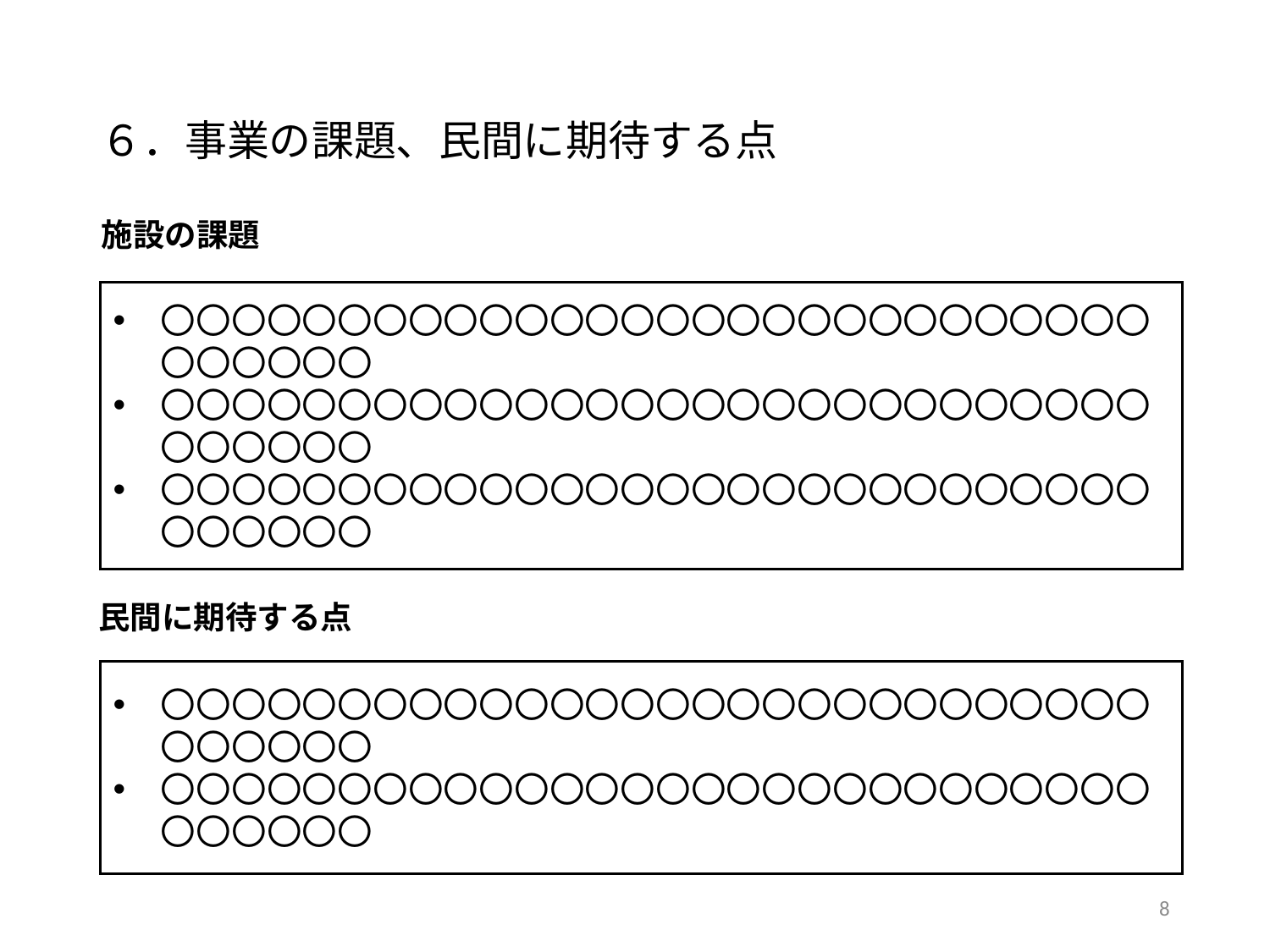

# ６．事業の課題、民間に期待する点
施設の課題
〇〇〇〇〇〇〇〇〇〇〇〇〇〇〇〇〇〇〇〇〇〇〇〇〇〇〇〇〇〇〇〇〇〇
〇〇〇〇〇〇〇〇〇〇〇〇〇〇〇〇〇〇〇〇〇〇〇〇〇〇〇〇〇〇〇〇〇〇
〇〇〇〇〇〇〇〇〇〇〇〇〇〇〇〇〇〇〇〇〇〇〇〇〇〇〇〇〇〇〇〇〇〇
民間に期待する点
〇〇〇〇〇〇〇〇〇〇〇〇〇〇〇〇〇〇〇〇〇〇〇〇〇〇〇〇〇〇〇〇〇〇
〇〇〇〇〇〇〇〇〇〇〇〇〇〇〇〇〇〇〇〇〇〇〇〇〇〇〇〇〇〇〇〇〇〇
8